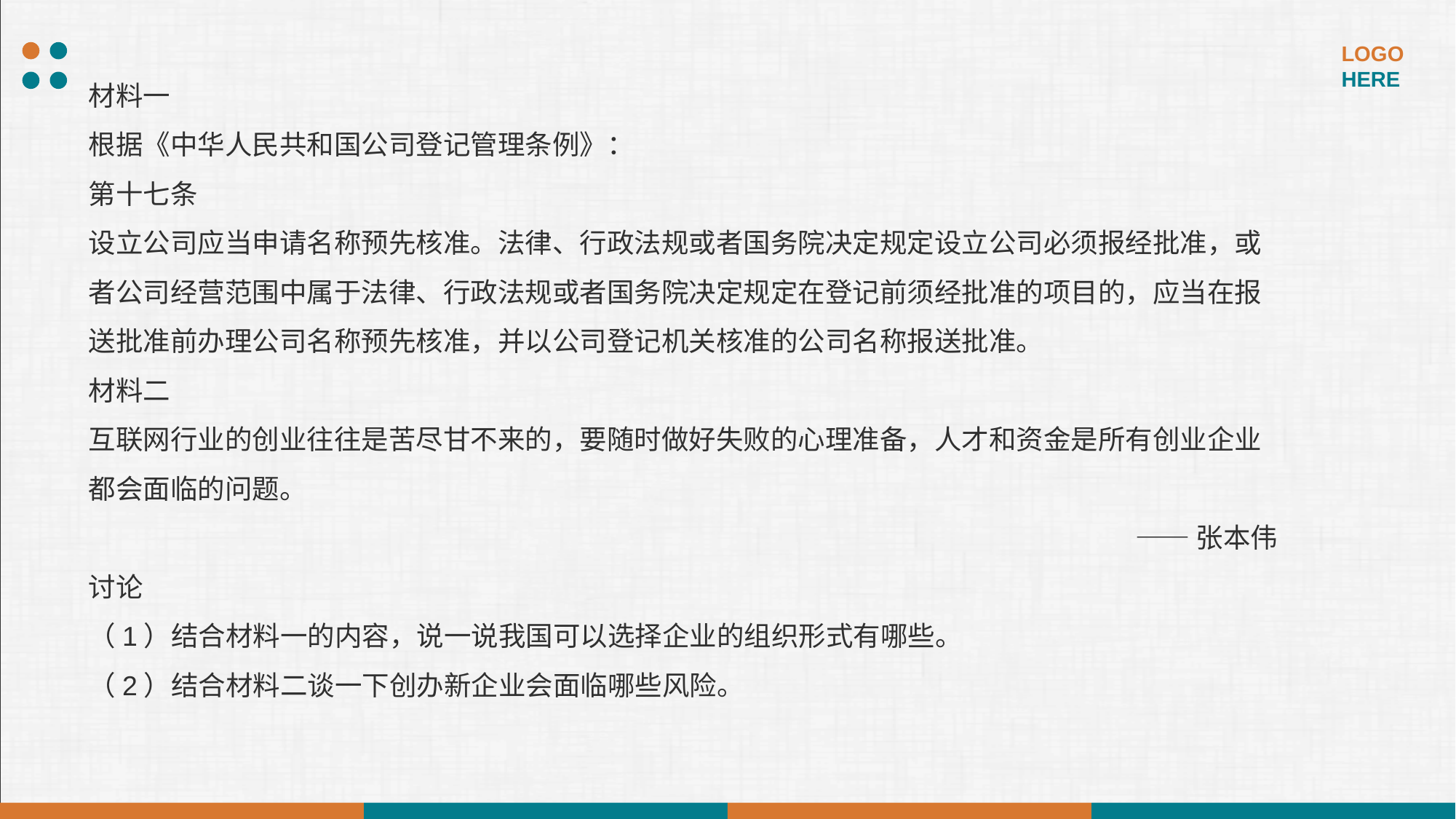

材料一
根据《中华人民共和国公司登记管理条例》：
第十七条
设立公司应当申请名称预先核准。法律、行政法规或者国务院决定规定设立公司必须报经批准，或者公司经营范围中属于法律、行政法规或者国务院决定规定在登记前须经批准的项目的，应当在报送批准前办理公司名称预先核准，并以公司登记机关核准的公司名称报送批准。
材料二
互联网行业的创业往往是苦尽甘不来的，要随时做好失败的心理准备，人才和资金是所有创业企业都会面临的问题。
——张本伟
讨论
（1）结合材料一的内容，说一说我国可以选择企业的组织形式有哪些。
（2）结合材料二谈一下创办新企业会面临哪些风险。